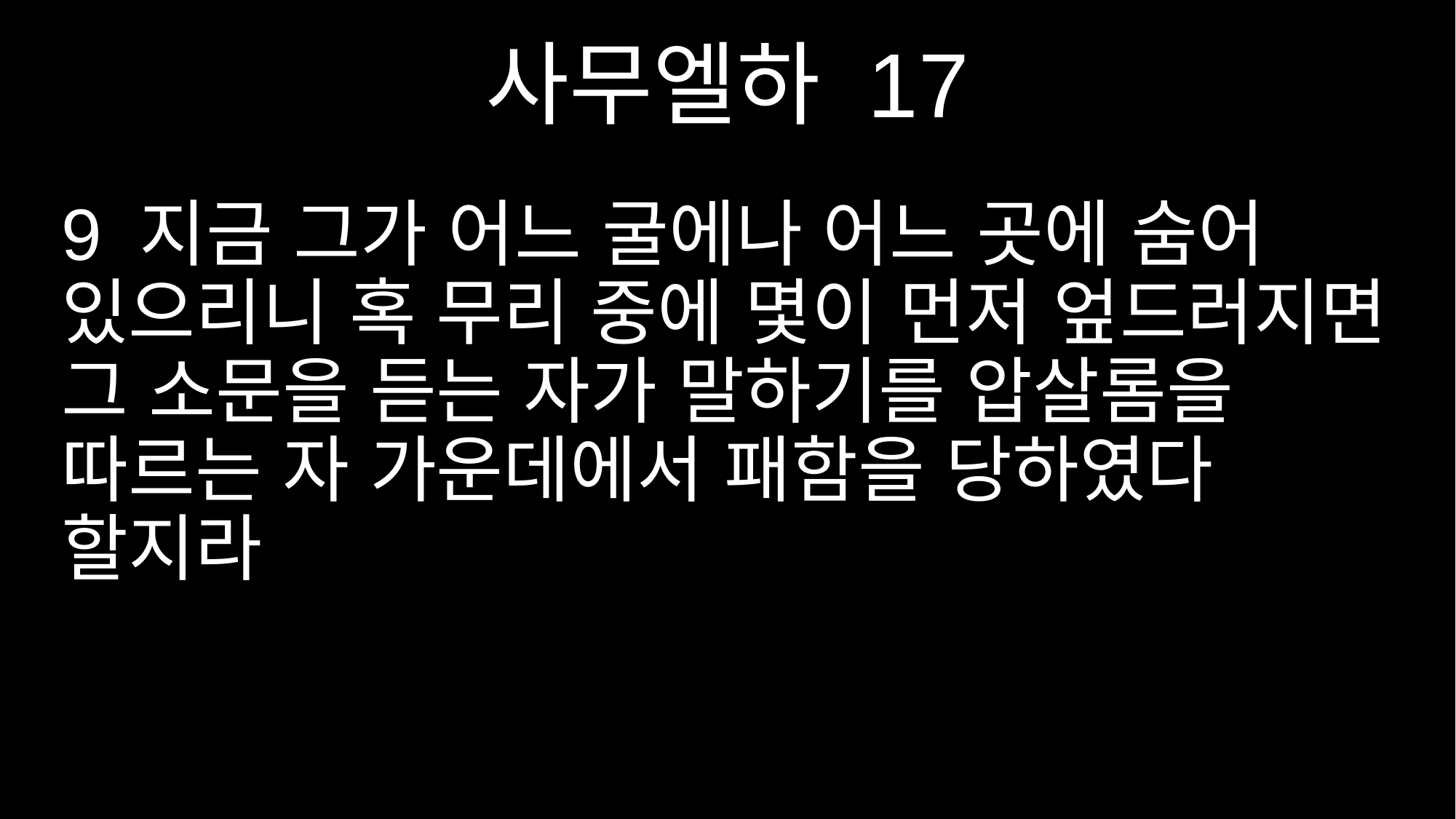

사무엘하 17
9 지금 그가 어느 굴에나 어느 곳에 숨어 있으리니 혹 무리 중에 몇이 먼저 엎드러지면 그 소문을 듣는 자가 말하기를 압살롬을 따르는 자 가운데에서 패함을 당하였다 할지라